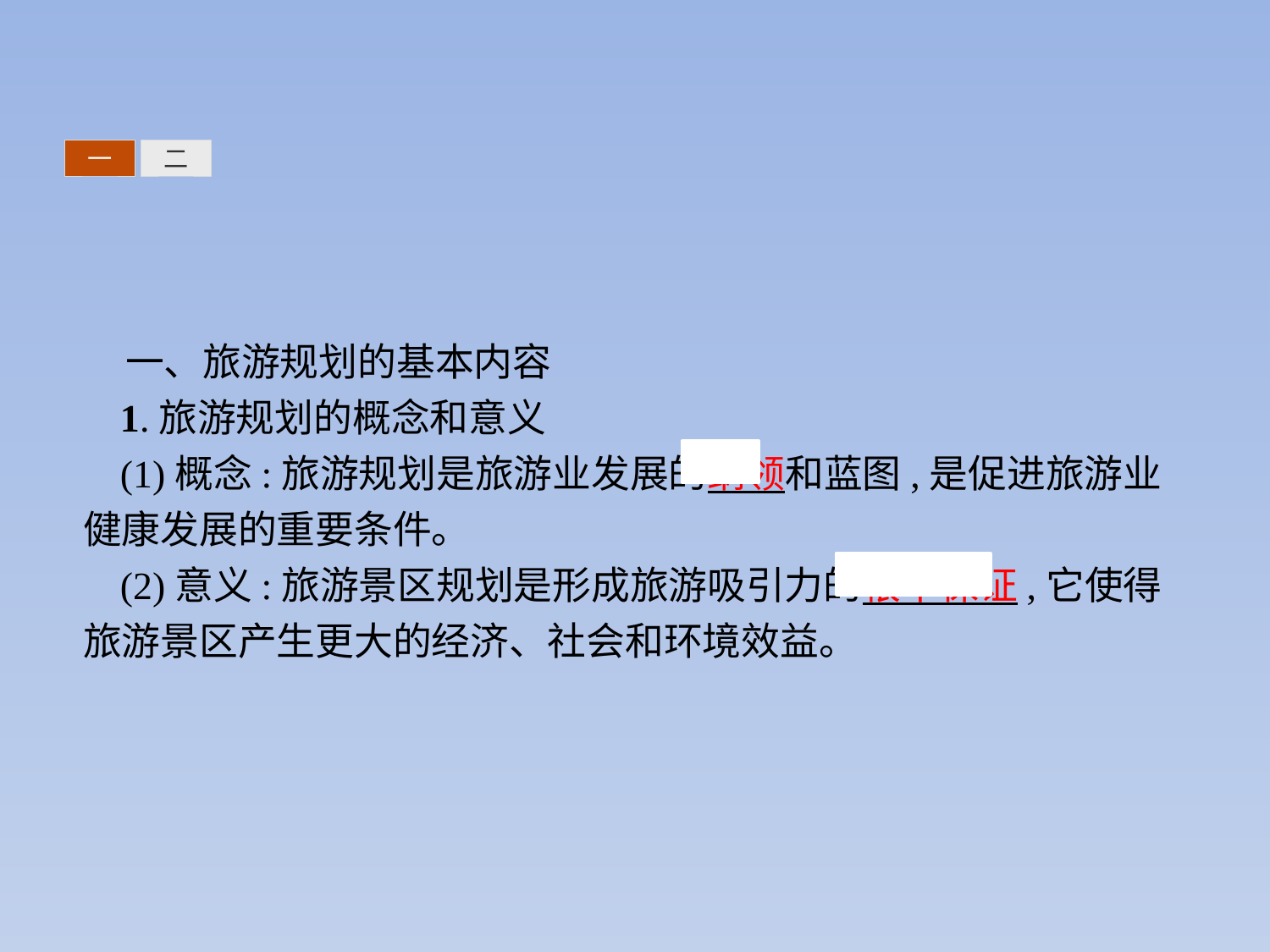

一
二
一、旅游规划的基本内容
1.旅游规划的概念和意义
(1)概念:旅游规划是旅游业发展的纲领和蓝图,是促进旅游业健康发展的重要条件。
(2)意义:旅游景区规划是形成旅游吸引力的根本保证,它使得旅游景区产生更大的经济、社会和环境效益。